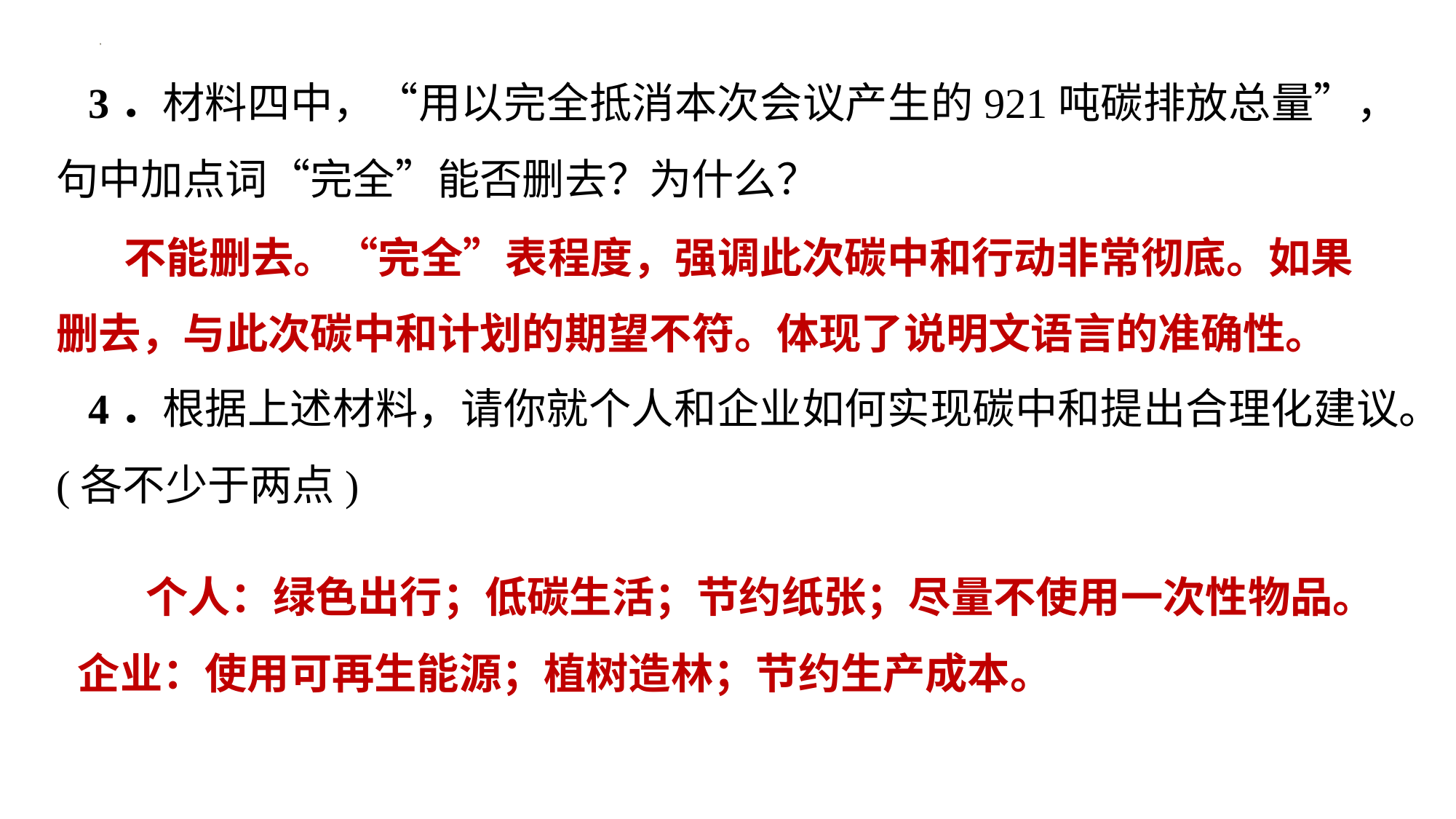

#
3．材料四中，“用以完全抵消本次会议产生的921吨碳排放总量”，句中加点词“完全”能否删去？为什么？

4．根据上述材料，请你就个人和企业如何实现碳中和提出合理化建议。(各不少于两点)
      不能删去。“完全”表程度，强调此次碳中和行动非常彻底。如果删去，与此次碳中和计划的期望不符。体现了说明文语言的准确性。
      个人：绿色出行；低碳生活；节约纸张；尽量不使用一次性物品。企业：使用可再生能源；植树造林；节约生产成本。